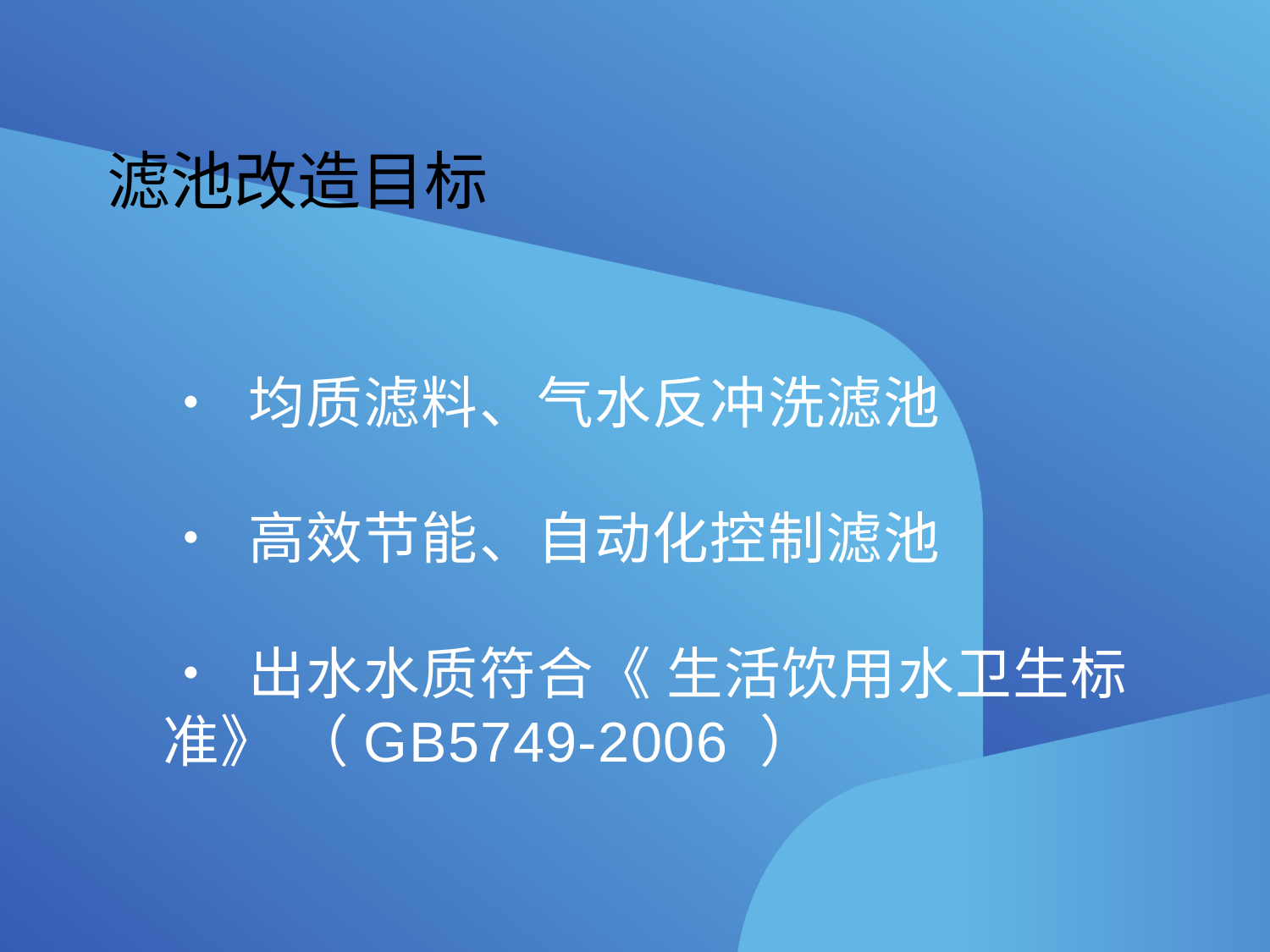

滤池改造目标
• 均质滤料、气水反冲洗滤池

• 高效节能、自动化控制滤池

• 出水水质符合《 生活饮用水卫生标准》 （GB5749-2006 ）